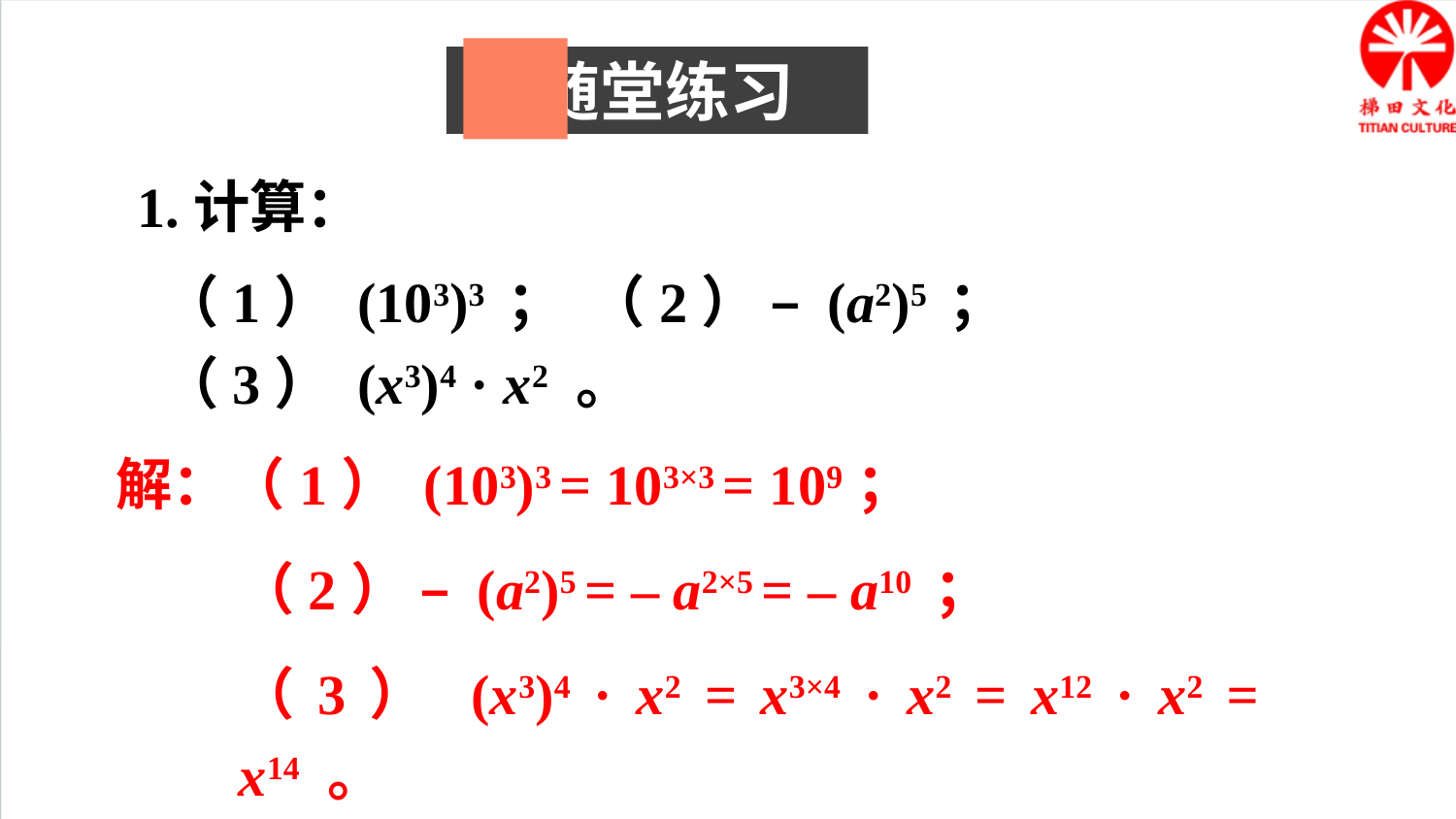

随堂练习
1.计算：
（1） (103)3 ；  （2） – (a2)5 ；
（3） (x3)4 · x2 。
解：（1） (103)3 = 103×3 = 109；
（2） – (a2)5 = – a2×5 = – ɑ10 ；
（3） (x3)4 · x2 = x3×4 · x2 = x12 · x2 = x14 。